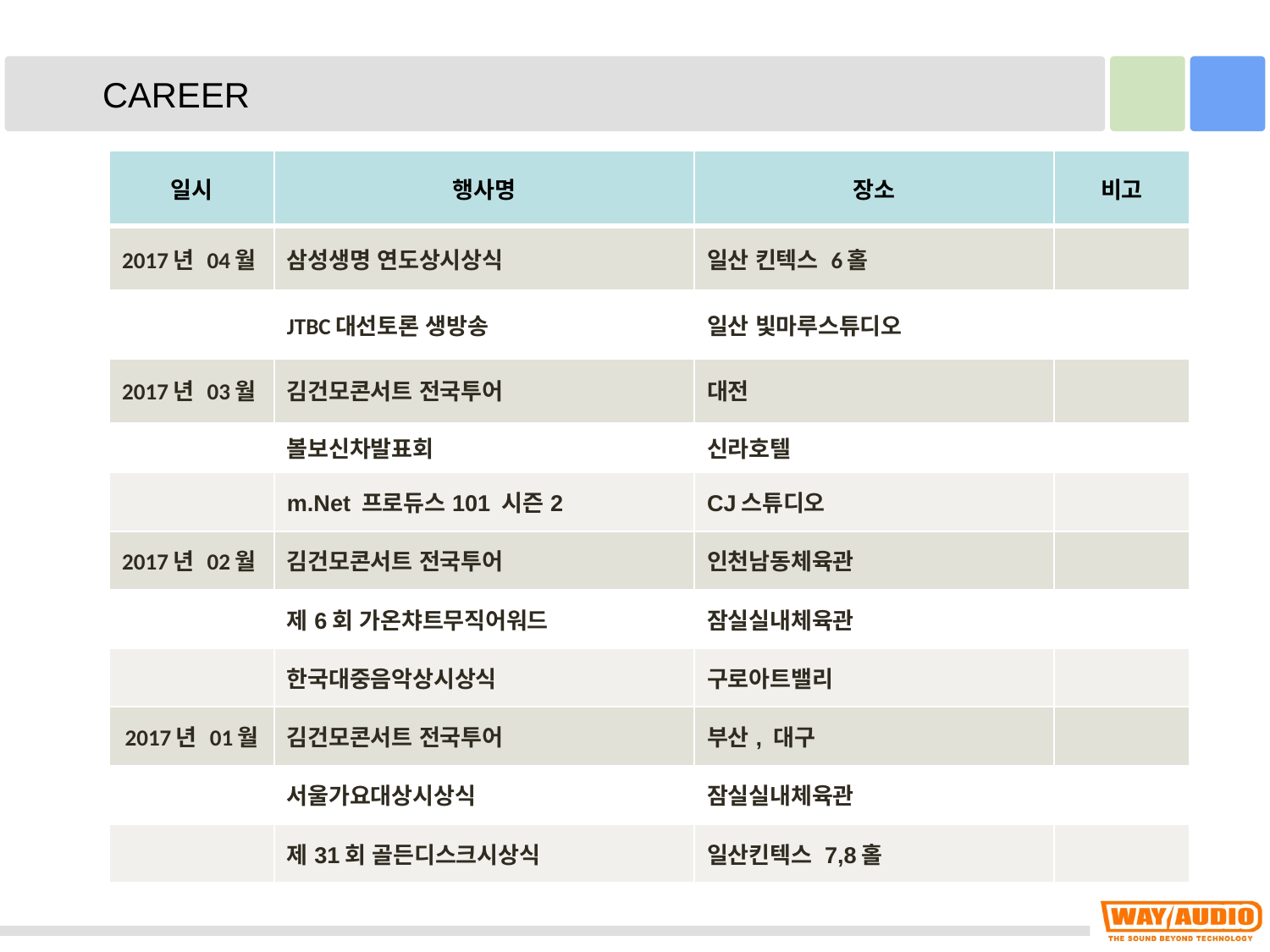

CAREER
| 일시 | 행사명 | 장소 | 비고 |
| --- | --- | --- | --- |
| 2017년 04월 | 삼성생명 연도상시상식 | 일산 킨텍스 6홀 |  |
|  | JTBC대선토론 생방송 | 일산 빛마루스튜디오 |  |
| 2017년 03월 | 김건모콘서트 전국투어 | 대전 |  |
|  | 볼보신차발표회 | 신라호텔 |  |
|  | m.Net 프로듀스101 시즌2 | CJ스튜디오 |  |
| 2017년 02월 | 김건모콘서트 전국투어 | 인천남동체육관 |  |
|  | 제6회 가온챠트무직어워드 | 잠실실내체육관 |  |
|  | 한국대중음악상시상식 | 구로아트밸리 |  |
| 2017년 01월 | 김건모콘서트 전국투어 | 부산, 대구 |  |
|  | 서울가요대상시상식 | 잠실실내체육관 |  |
|  | 제31회 골든디스크시상식 | 일산킨텍스 7,8홀 |  |